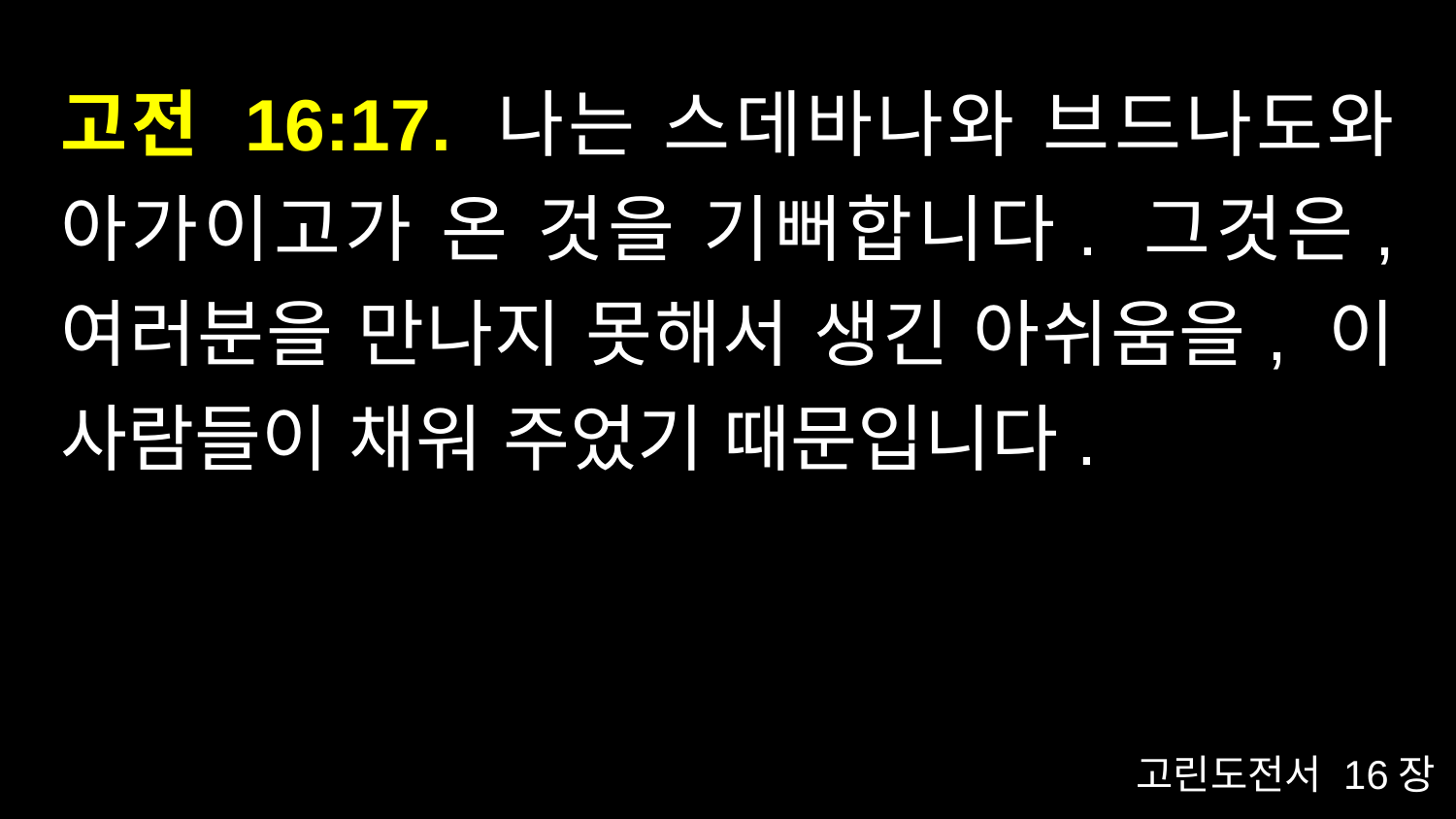

# 고전 16:17. 나는 스데바나와 브드나도와 아가이고가 온 것을 기뻐합니다. 그것은, 여러분을 만나지 못해서 생긴 아쉬움을, 이 사람들이 채워 주었기 때문입니다.
고린도전서 16장